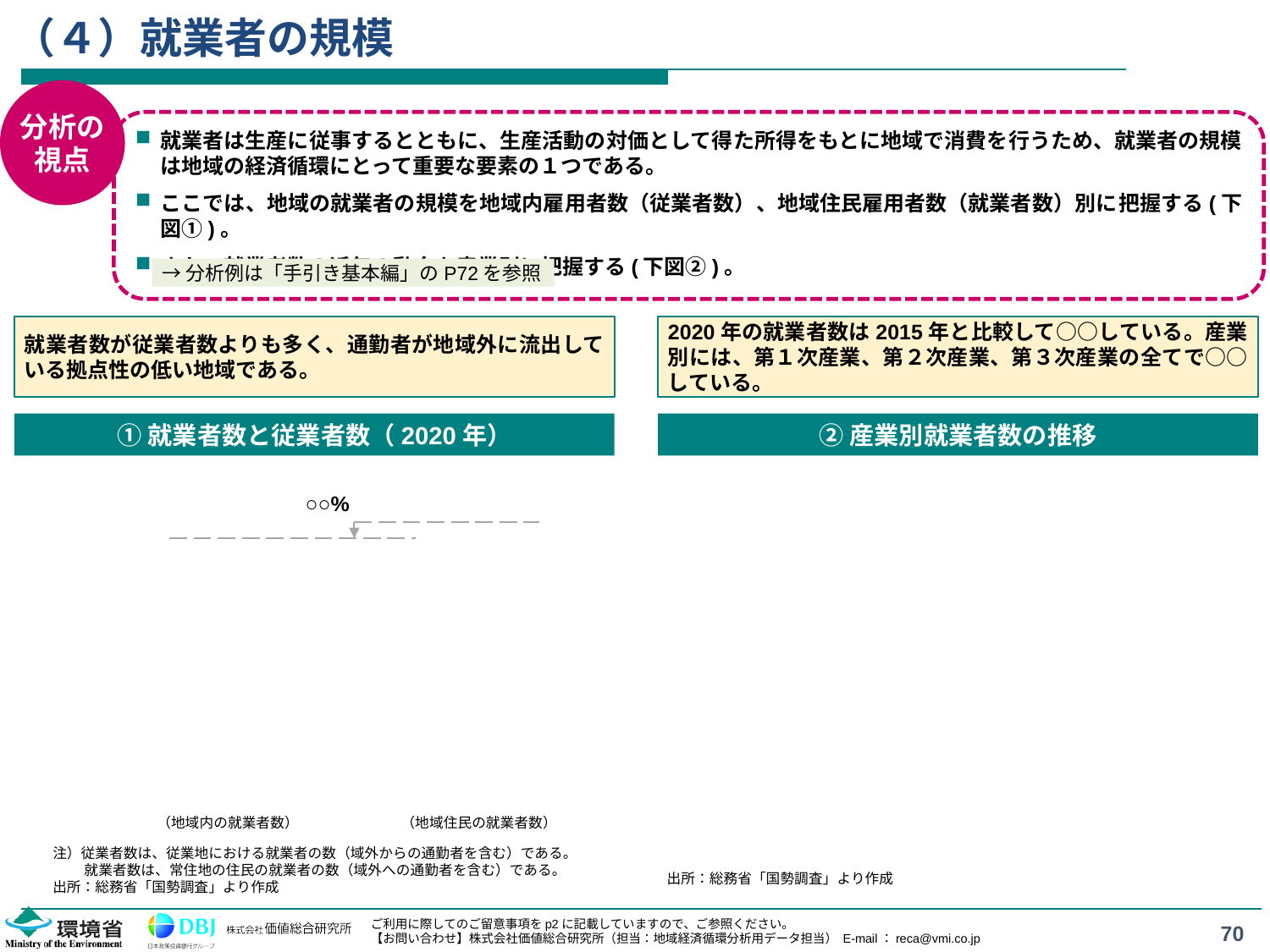

# （４）就業者の規模
分析の
視点
就業者は生産に従事するとともに、生産活動の対価として得た所得をもとに地域で消費を行うため、就業者の規模は地域の経済循環にとって重要な要素の１つである。
ここでは、地域の就業者の規模を地域内雇用者数（従業者数）、地域住民雇用者数（就業者数）別に把握する(下図①)。
また、就業者数の近年の動向を産業別に把握する(下図②)。
→分析例は「手引き基本編」のP72を参照
就業者数が従業者数よりも多く、通勤者が地域外に流出している拠点性の低い地域である。
2020年の就業者数は2015年と比較して○○している。産業別には、第１次産業、第２次産業、第３次産業の全てで○○している。
①就業者数と従業者数（2020年）
②産業別就業者数の推移
○○%
（地域内の就業者数）
（地域住民の就業者数）
注）従業者数は、従業地における就業者の数（域外からの通勤者を含む）である。
　　 就業者数は、常住地の住民の就業者の数（域外への通勤者を含む）である。
出所：総務省「国勢調査」より作成
出所：総務省「国勢調査」より作成
70